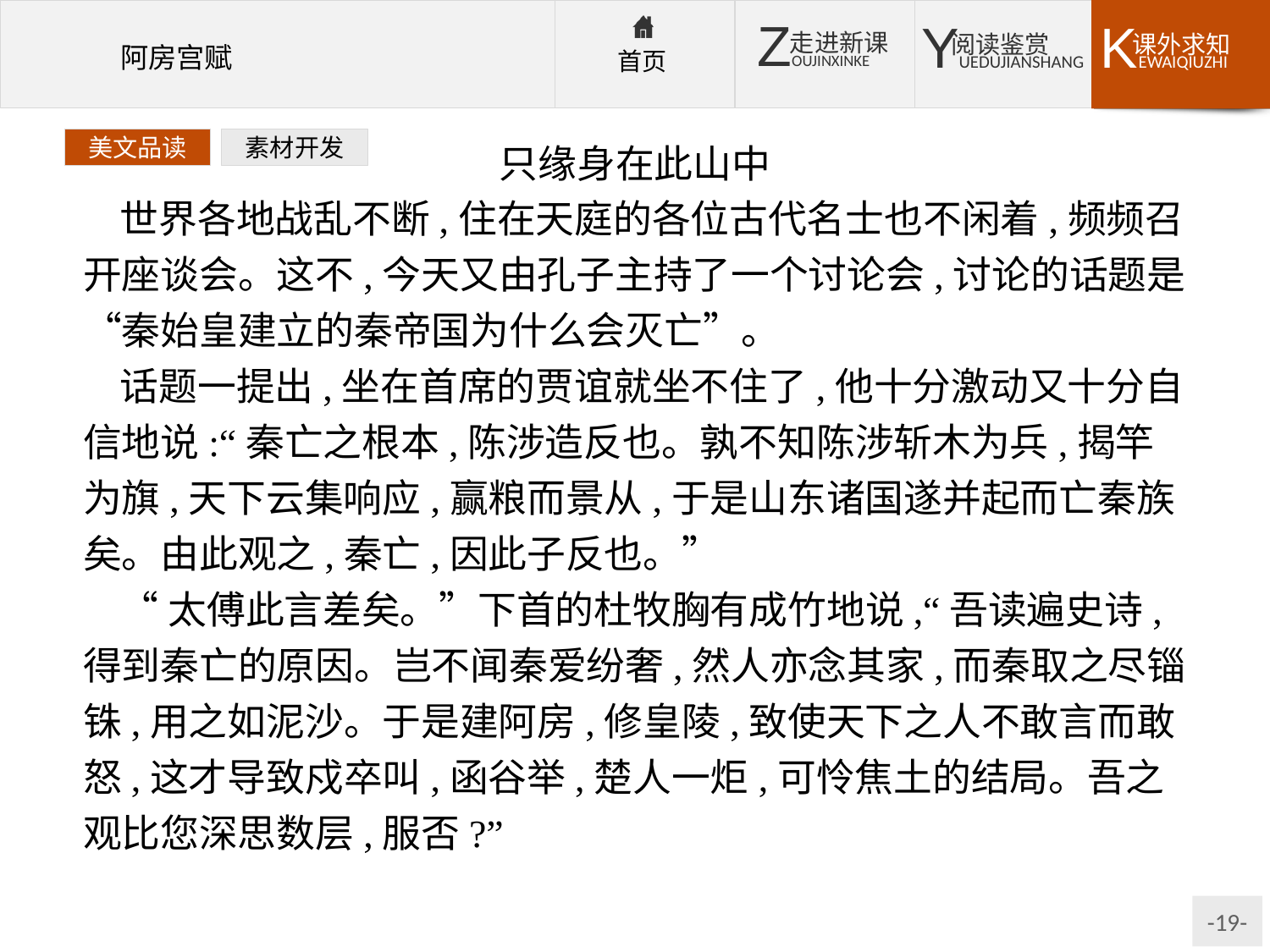

只缘身在此山中
世界各地战乱不断,住在天庭的各位古代名士也不闲着,频频召开座谈会。这不,今天又由孔子主持了一个讨论会,讨论的话题是“秦始皇建立的秦帝国为什么会灭亡”。
话题一提出,坐在首席的贾谊就坐不住了,他十分激动又十分自信地说:“秦亡之根本,陈涉造反也。孰不知陈涉斩木为兵,揭竿为旗,天下云集响应,赢粮而景从,于是山东诸国遂并起而亡秦族矣。由此观之,秦亡,因此子反也。”
“太傅此言差矣。”下首的杜牧胸有成竹地说,“吾读遍史诗,得到秦亡的原因。岂不闻秦爱纷奢,然人亦念其家,而秦取之尽锱铢,用之如泥沙。于是建阿房,修皇陵,致使天下之人不敢言而敢怒,这才导致戍卒叫,函谷举,楚人一炬,可怜焦土的结局。吾之观比您深思数层,服否?”
美文品读
素材开发